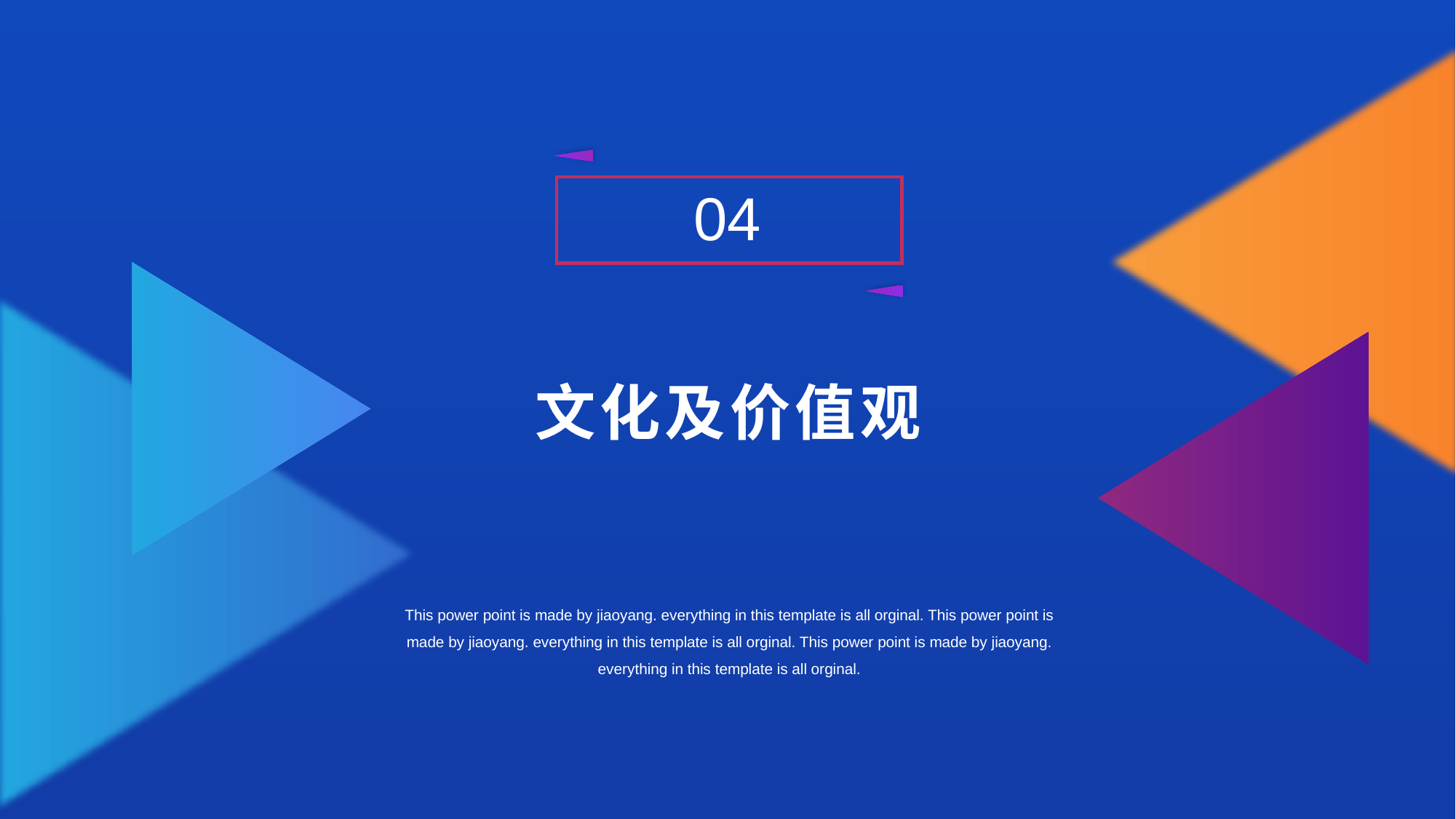

04

文化及价值观
This power point is made by jiaoyang. everything in this template is all orginal. This power point is made by jiaoyang. everything in this template is all orginal. This power point is made by jiaoyang. everything in this template is all orginal.